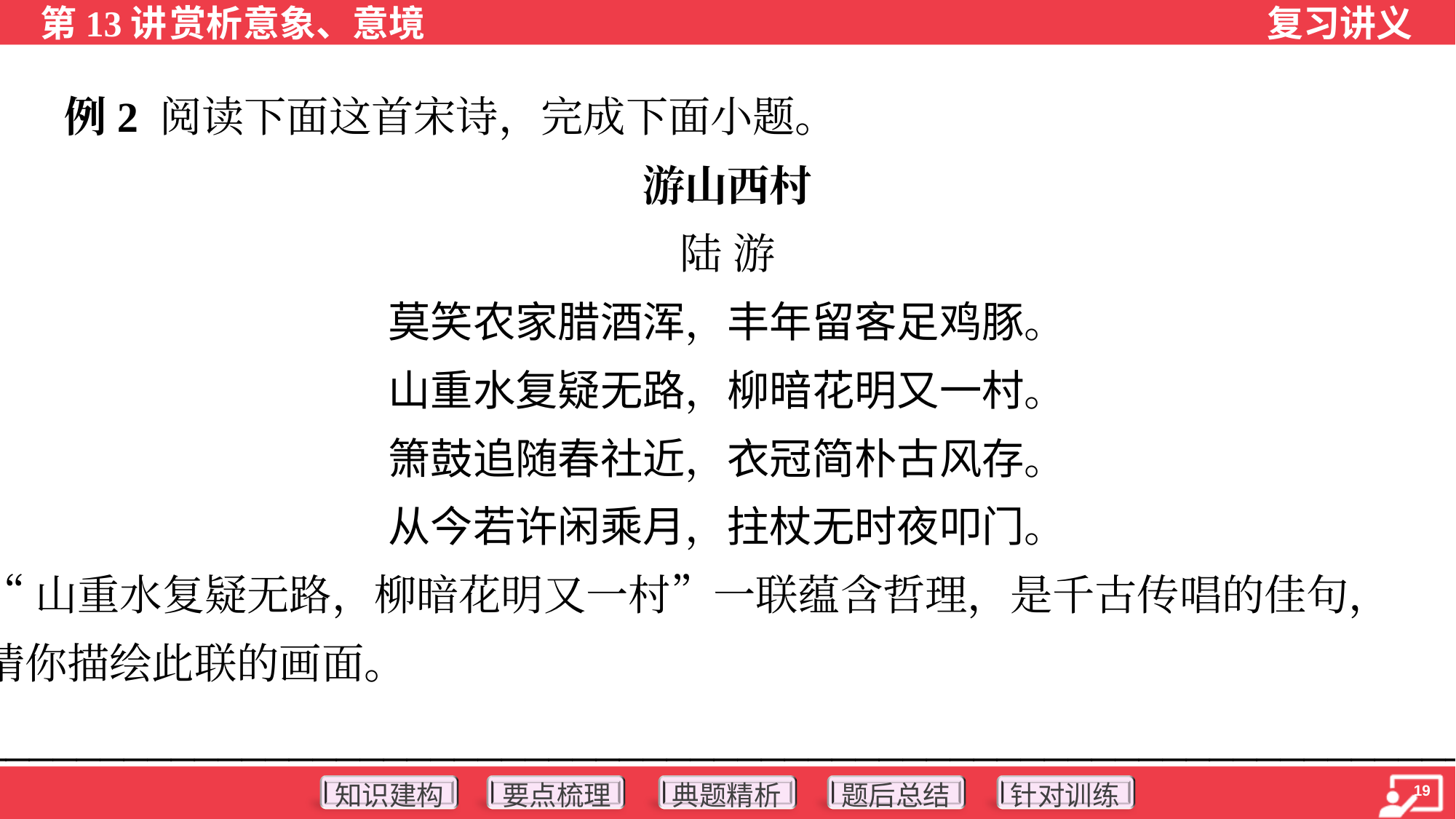

例2 阅读下面这首宋诗，完成下面小题。
游山西村
陆 游
莫笑农家腊酒浑，丰年留客足鸡豚。
山重水复疑无路，柳暗花明又一村。
箫鼓追随春社近，衣冠简朴古风存。
从今若许闲乘月，拄杖无时夜叩门。
“山重水复疑无路，柳暗花明又一村”一联蕴含哲理，是千古传唱的佳句，
请你描绘此联的画面。
_______________________________________________________________